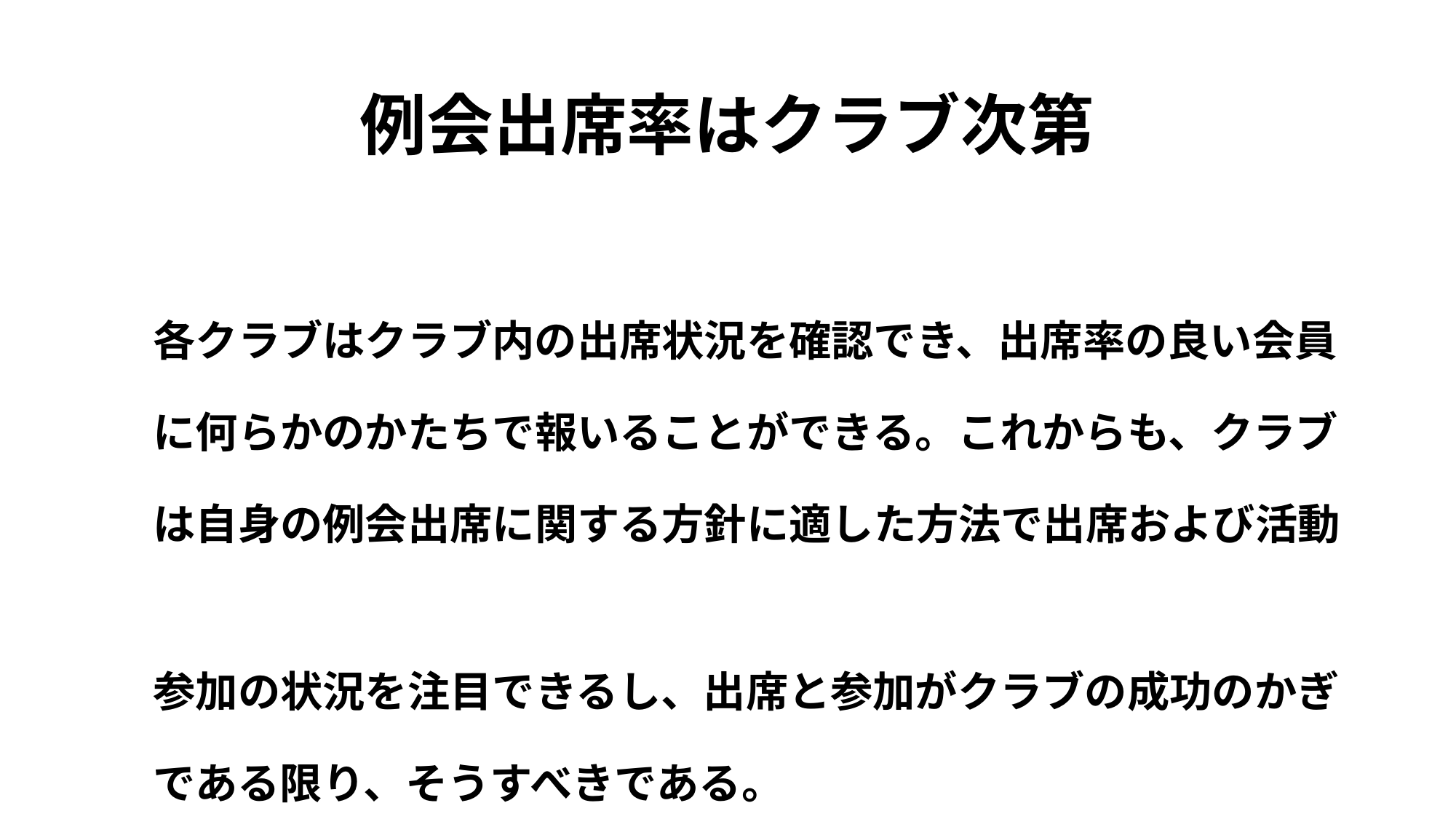

# 例会出席率はクラブ次第
　各クラブはクラブ内の出席状況を確認でき、出席率の良い会員
　に何らかのかたちで報いることができる。これからも、クラブ
　は自身の例会出席に関する方針に適した方法で出席および活動
　参加の状況を注目できるし、出席と参加がクラブの成功のかぎ
　である限り、そうすべきである。